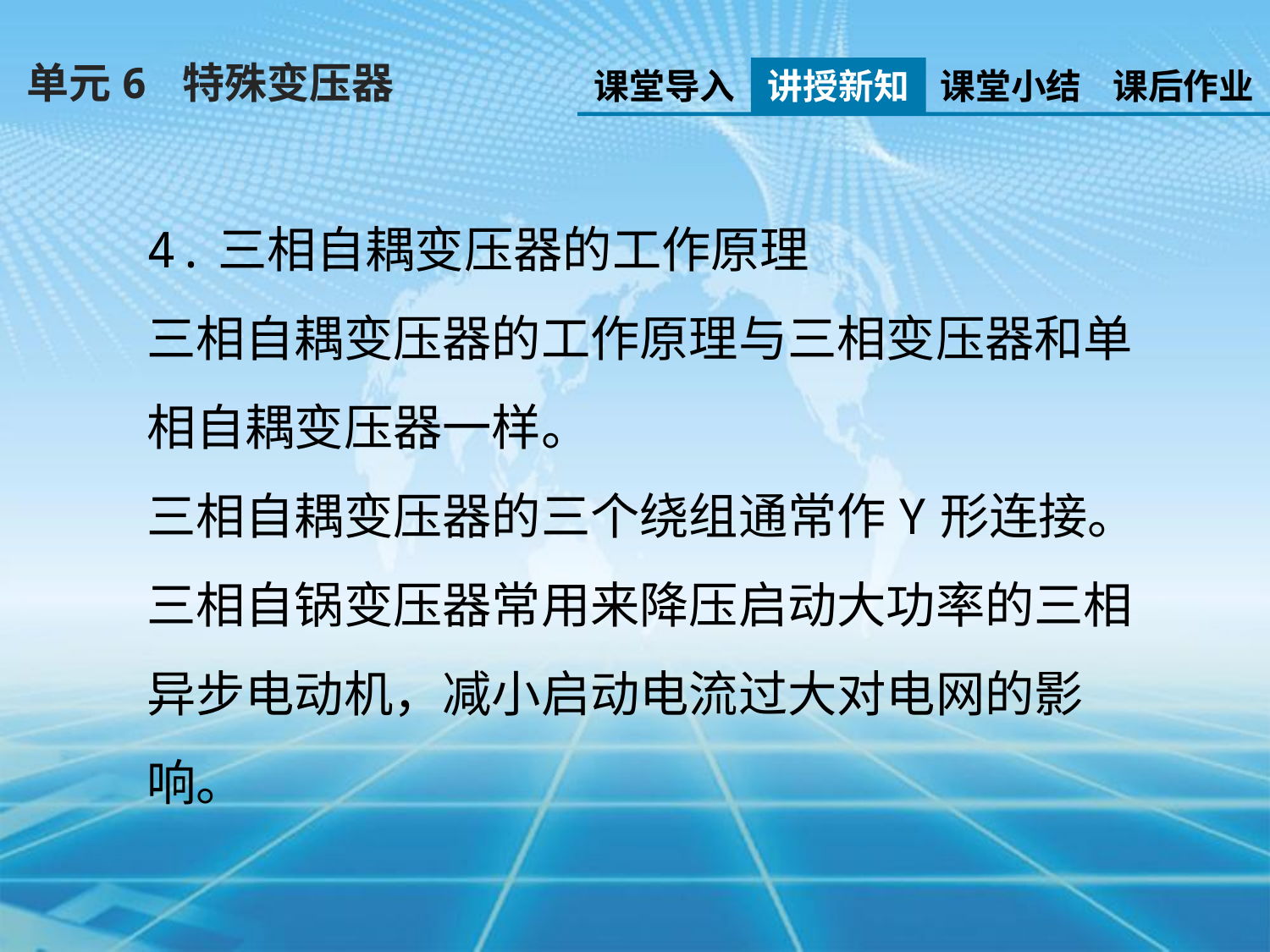

单元6 特殊变压器
课堂导入
讲授新知
课堂小结
课后作业
4.三相自耦变压器的工作原理
三相自耦变压器的工作原理与三相变压器和单相自耦变压器一样。
三相自耦变压器的三个绕组通常作Y形连接。
三相自锅变压器常用来降压启动大功率的三相异步电动机，减小启动电流过大对电网的影响。